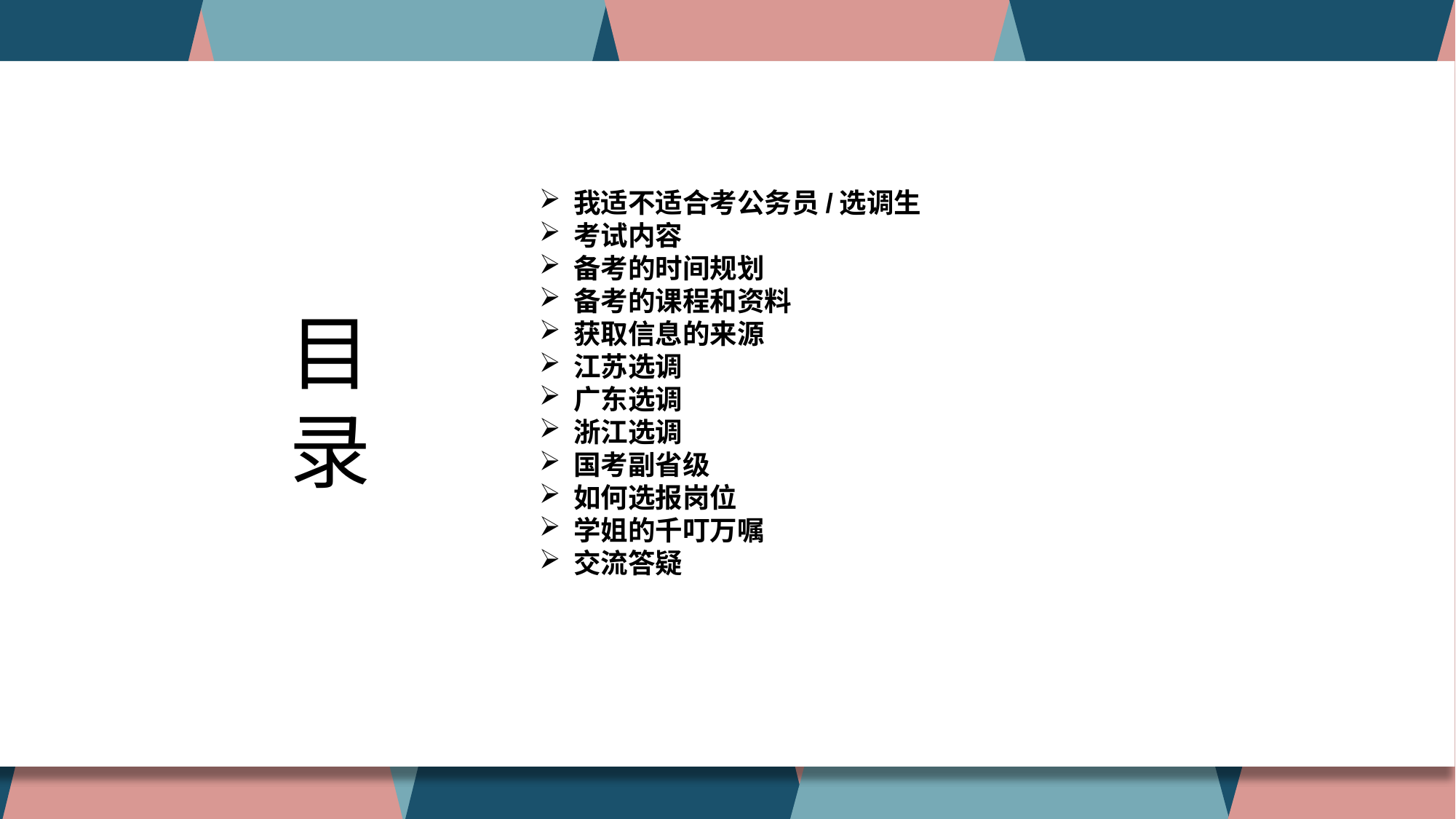

我适不适合考公务员/选调生
考试内容
备考的时间规划
备考的课程和资料
获取信息的来源
江苏选调
广东选调
浙江选调
国考副省级
如何选报岗位
学姐的千叮万嘱
交流答疑
目录